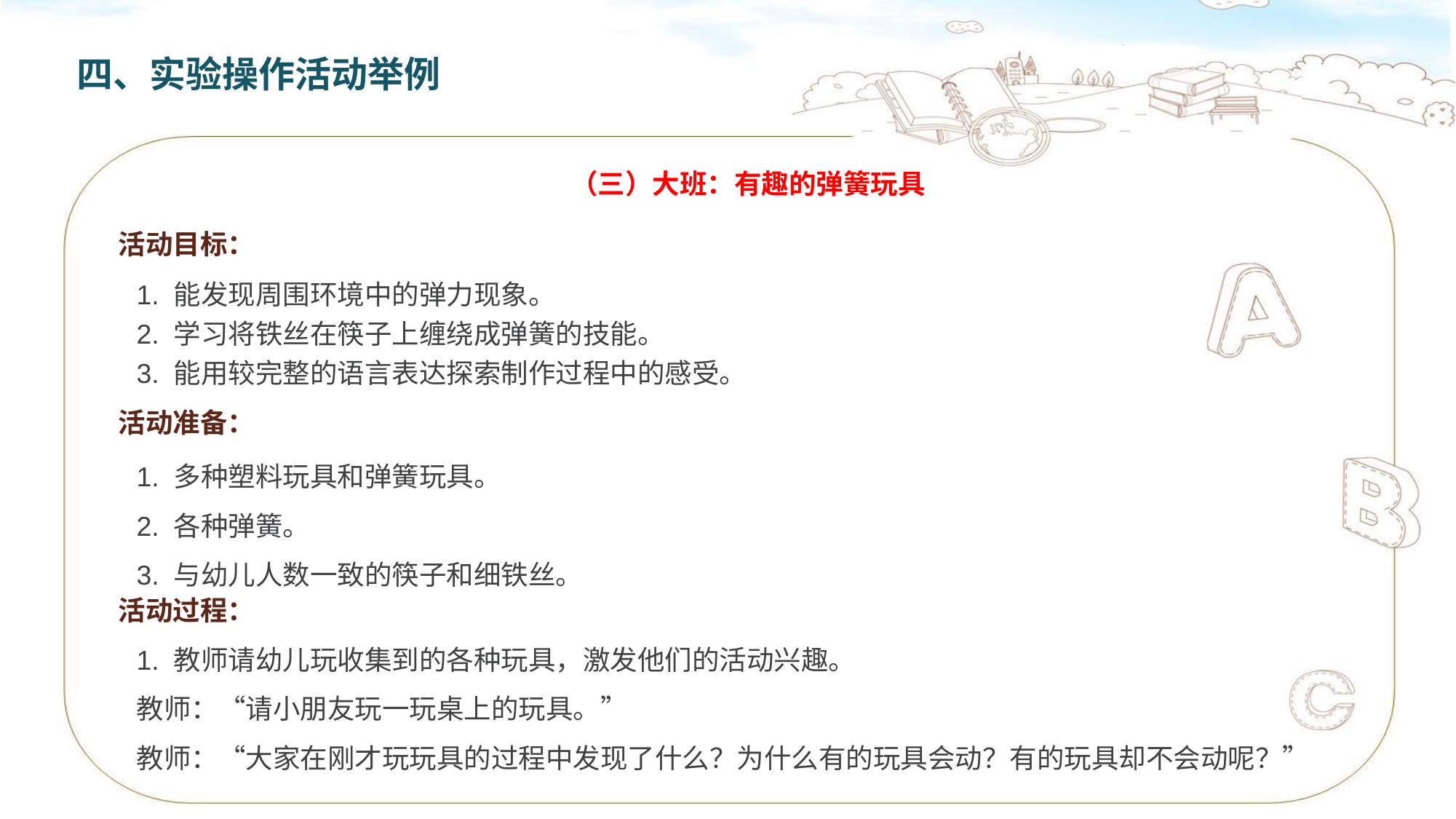

四、实验操作活动举例
（三）大班：有趣的弹簧玩具
活动目标：
1. 能发现周围环境中的弹力现象。
2. 学习将铁丝在筷子上缠绕成弹簧的技能。
3. 能用较完整的语言表达探索制作过程中的感受。
活动准备：
1. 多种塑料玩具和弹簧玩具。
2. 各种弹簧。
3. 与幼儿人数一致的筷子和细铁丝。
活动过程：
1. 教师请幼儿玩收集到的各种玩具，激发他们的活动兴趣。
教师：“请小朋友玩一玩桌上的玩具。”
教师：“大家在刚才玩玩具的过程中发现了什么？为什么有的玩具会动？有的玩具却不会动呢？”